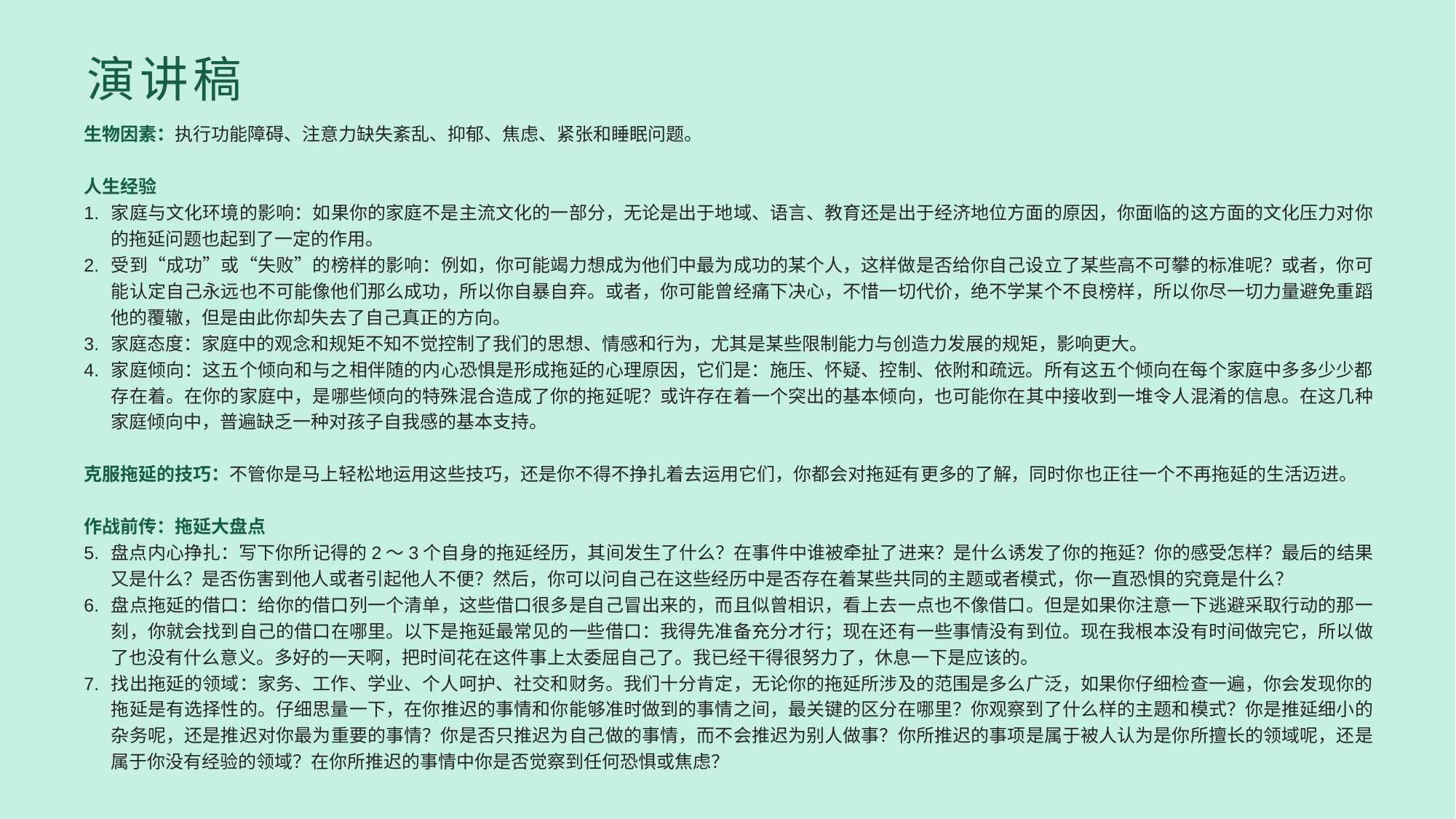

演讲稿
生物因素：执行功能障碍、注意力缺失紊乱、抑郁、焦虑、紧张和睡眠问题。

人生经验
家庭与文化环境的影响：如果你的家庭不是主流文化的一部分，无论是出于地域、语言、教育还是出于经济地位方面的原因，你面临的这方面的文化压力对你的拖延问题也起到了一定的作用。
受到“成功”或“失败”的榜样的影响：例如，你可能竭力想成为他们中最为成功的某个人，这样做是否给你自己设立了某些高不可攀的标准呢？或者，你可能认定自己永远也不可能像他们那么成功，所以你自暴自弃。或者，你可能曾经痛下决心，不惜一切代价，绝不学某个不良榜样，所以你尽一切力量避免重蹈他的覆辙，但是由此你却失去了自己真正的方向。
家庭态度：家庭中的观念和规矩不知不觉控制了我们的思想、情感和行为，尤其是某些限制能力与创造力发展的规矩，影响更大。
家庭倾向：这五个倾向和与之相伴随的内心恐惧是形成拖延的心理原因，它们是：施压、怀疑、控制、依附和疏远。所有这五个倾向在每个家庭中多多少少都存在着。在你的家庭中，是哪些倾向的特殊混合造成了你的拖延呢？或许存在着一个突出的基本倾向，也可能你在其中接收到一堆令人混淆的信息。在这几种家庭倾向中，普遍缺乏一种对孩子自我感的基本支持。

克服拖延的技巧：不管你是马上轻松地运用这些技巧，还是你不得不挣扎着去运用它们，你都会对拖延有更多的了解，同时你也正往一个不再拖延的生活迈进。

作战前传：拖延大盘点
盘点内心挣扎：写下你所记得的2～3个自身的拖延经历，其间发生了什么？在事件中谁被牵扯了进来？是什么诱发了你的拖延？你的感受怎样？最后的结果又是什么？是否伤害到他人或者引起他人不便？然后，你可以问自己在这些经历中是否存在着某些共同的主题或者模式，你一直恐惧的究竟是什么？
盘点拖延的借口：给你的借口列一个清单，这些借口很多是自己冒出来的，而且似曾相识，看上去一点也不像借口。但是如果你注意一下逃避采取行动的那一刻，你就会找到自己的借口在哪里。以下是拖延最常见的一些借口：我得先准备充分才行；现在还有一些事情没有到位。现在我根本没有时间做完它，所以做了也没有什么意义。多好的一天啊，把时间花在这件事上太委屈自己了。我已经干得很努力了，休息一下是应该的。
找出拖延的领域：家务、工作、学业、个人呵护、社交和财务。我们十分肯定，无论你的拖延所涉及的范围是多么广泛，如果你仔细检查一遍，你会发现你的拖延是有选择性的。仔细思量一下，在你推迟的事情和你能够准时做到的事情之间，最关键的区分在哪里？你观察到了什么样的主题和模式？你是推延细小的杂务呢，还是推迟对你最为重要的事情？你是否只推迟为自己做的事情，而不会推迟为别人做事？你所推迟的事项是属于被人认为是你所擅长的领域呢，还是属于你没有经验的领域？在你所推迟的事情中你是否觉察到任何恐惧或焦虑？